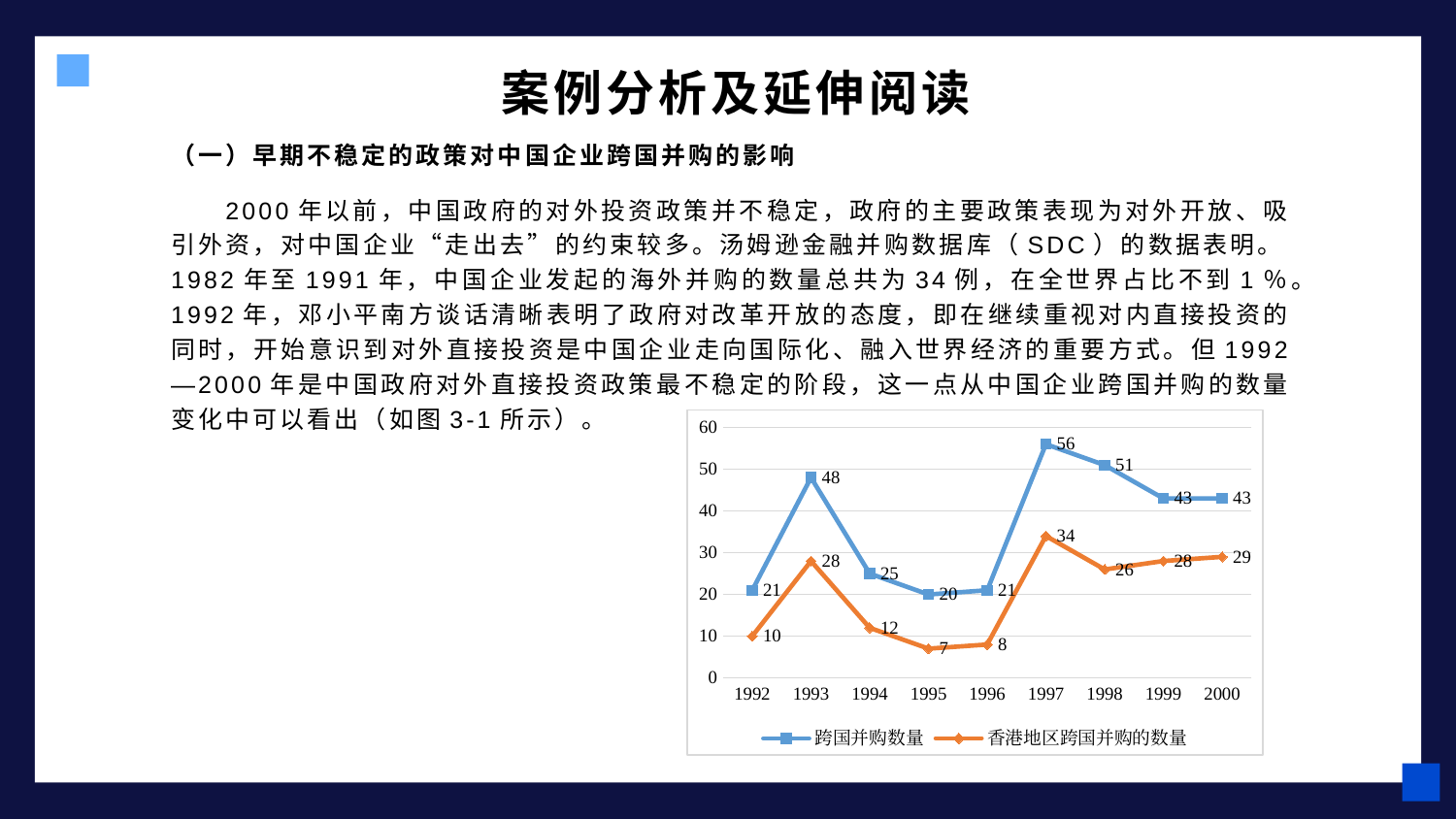

# 案例分析及延伸阅读
（一）早期不稳定的政策对中国企业跨国并购的影响
2000年以前，中国政府的对外投资政策并不稳定，政府的主要政策表现为对外开放、吸引外资，对中国企业“走出去”的约束较多。汤姆逊金融并购数据库（SDC）的数据表明。1982年至1991年，中国企业发起的海外并购的数量总共为34例，在全世界占比不到1％。1992年，邓小平南方谈话清晰表明了政府对改革开放的态度，即在继续重视对内直接投资的同时，开始意识到对外直接投资是中国企业走向国际化、融入世界经济的重要方式。但1992—2000年是中国政府对外直接投资政策最不稳定的阶段，这一点从中国企业跨国并购的数量变化中可以看出（如图3-1所示）。

### Chart

| Category | 跨国并购数量 | 香港地区跨国并购的数量 |
|---|---|---|
| 1992 | 21.0 | 10.0 |
| 1993 | 48.0 | 28.0 |
| 1994 | 25.0 | 12.0 |
| 1995 | 20.0 | 7.0 |
| 1996 | 21.0 | 8.0 |
| 1997 | 56.0 | 34.0 |
| 1998 | 51.0 | 26.0 |
| 1999 | 43.0 | 28.0 |
| 2000 | 43.0 | 29.0 |